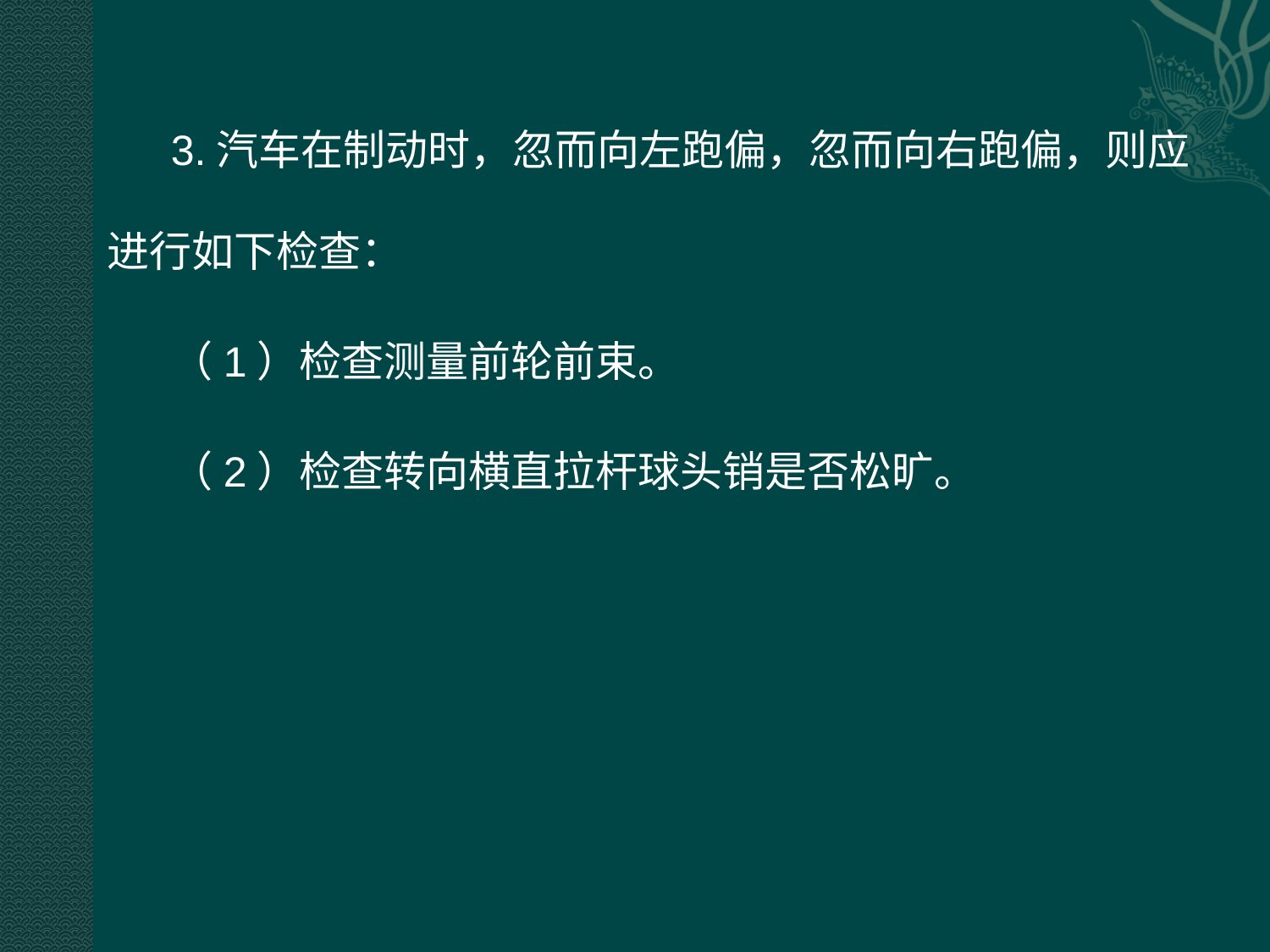

3.汽车在制动时，忽而向左跑偏，忽而向右跑偏，则应进行如下检查：
（1）检查测量前轮前束。
（2）检查转向横直拉杆球头销是否松旷。